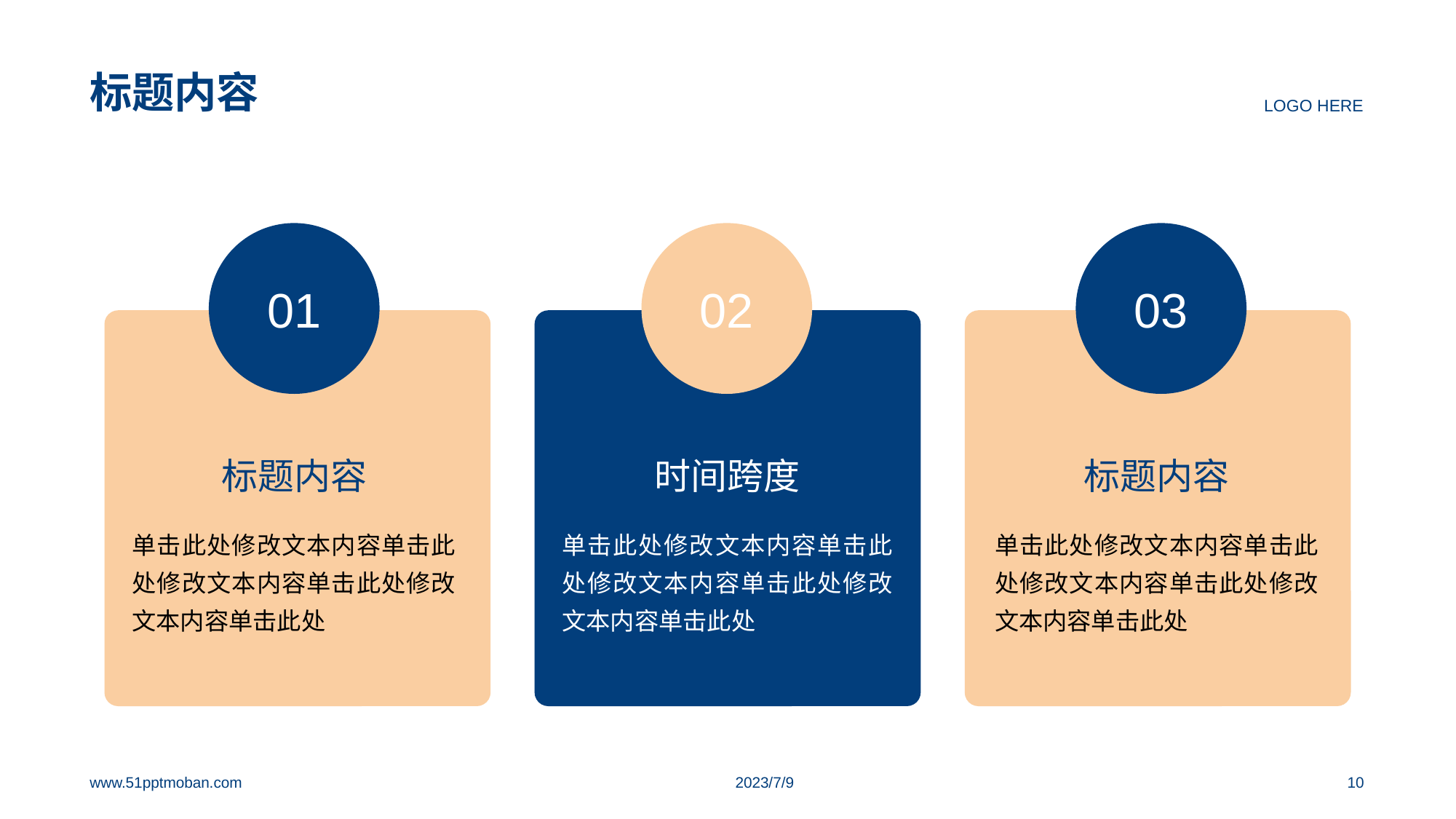

# 标题内容
LOGO HERE
01
02
03

标题内容
时间跨度
标题内容
单击此处修改文本内容单击此处修改文本内容单击此处修改文本内容单击此处
单击此处修改文本内容单击此处修改文本内容单击此处修改文本内容单击此处
单击此处修改文本内容单击此处修改文本内容单击此处修改文本内容单击此处
www.51pptmoban.com
2023/7/9
10